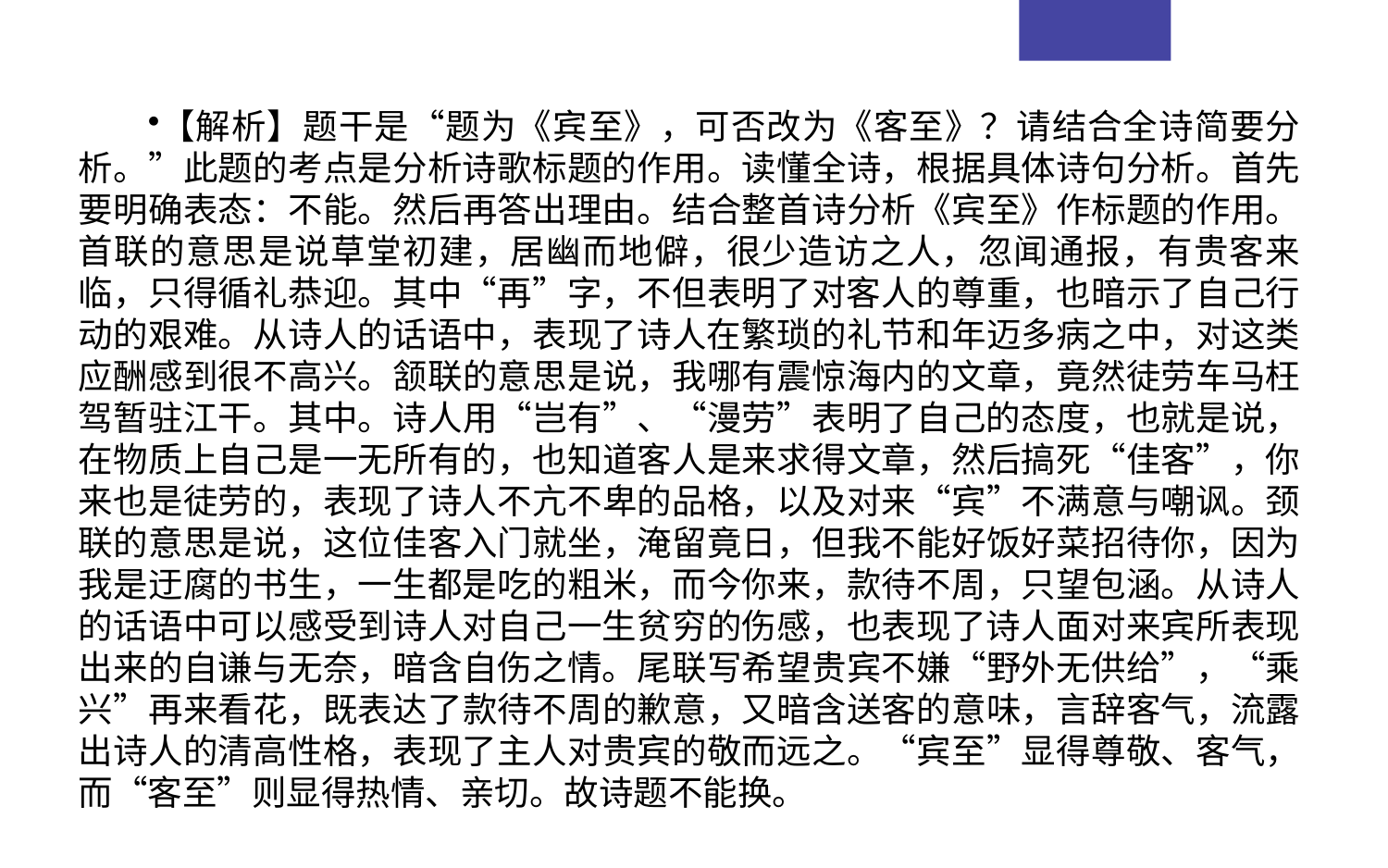

【解析】题干是“题为《宾至》，可否改为《客至》？请结合全诗简要分析。”此题的考点是分析诗歌标题的作用。读懂全诗，根据具体诗句分析。首先要明确表态：不能。然后再答出理由。结合整首诗分析《宾至》作标题的作用。首联的意思是说草堂初建，居幽而地僻，很少造访之人，忽闻通报，有贵客来临，只得循礼恭迎。其中“再”字，不但表明了对客人的尊重，也暗示了自己行动的艰难。从诗人的话语中，表现了诗人在繁琐的礼节和年迈多病之中，对这类应酬感到很不高兴。颔联的意思是说，我哪有震惊海内的文章，竟然徒劳车马枉驾暂驻江干。其中。诗人用“岂有”、“漫劳”表明了自己的态度，也就是说，在物质上自己是一无所有的，也知道客人是来求得文章，然后搞死“佳客”，你来也是徒劳的，表现了诗人不亢不卑的品格，以及对来“宾”不满意与嘲讽。颈联的意思是说，这位佳客入门就坐，淹留竟日，但我不能好饭好菜招待你，因为我是迂腐的书生，一生都是吃的粗米，而今你来，款待不周，只望包涵。从诗人的话语中可以感受到诗人对自己一生贫穷的伤感，也表现了诗人面对来宾所表现出来的自谦与无奈，暗含自伤之情。尾联写希望贵宾不嫌“野外无供给”，“乘兴”再来看花，既表达了款待不周的歉意，又暗含送客的意味，言辞客气，流露出诗人的清高性格，表现了主人对贵宾的敬而远之。“宾至”显得尊敬、客气，而“客至”则显得热情、亲切。故诗题不能换。